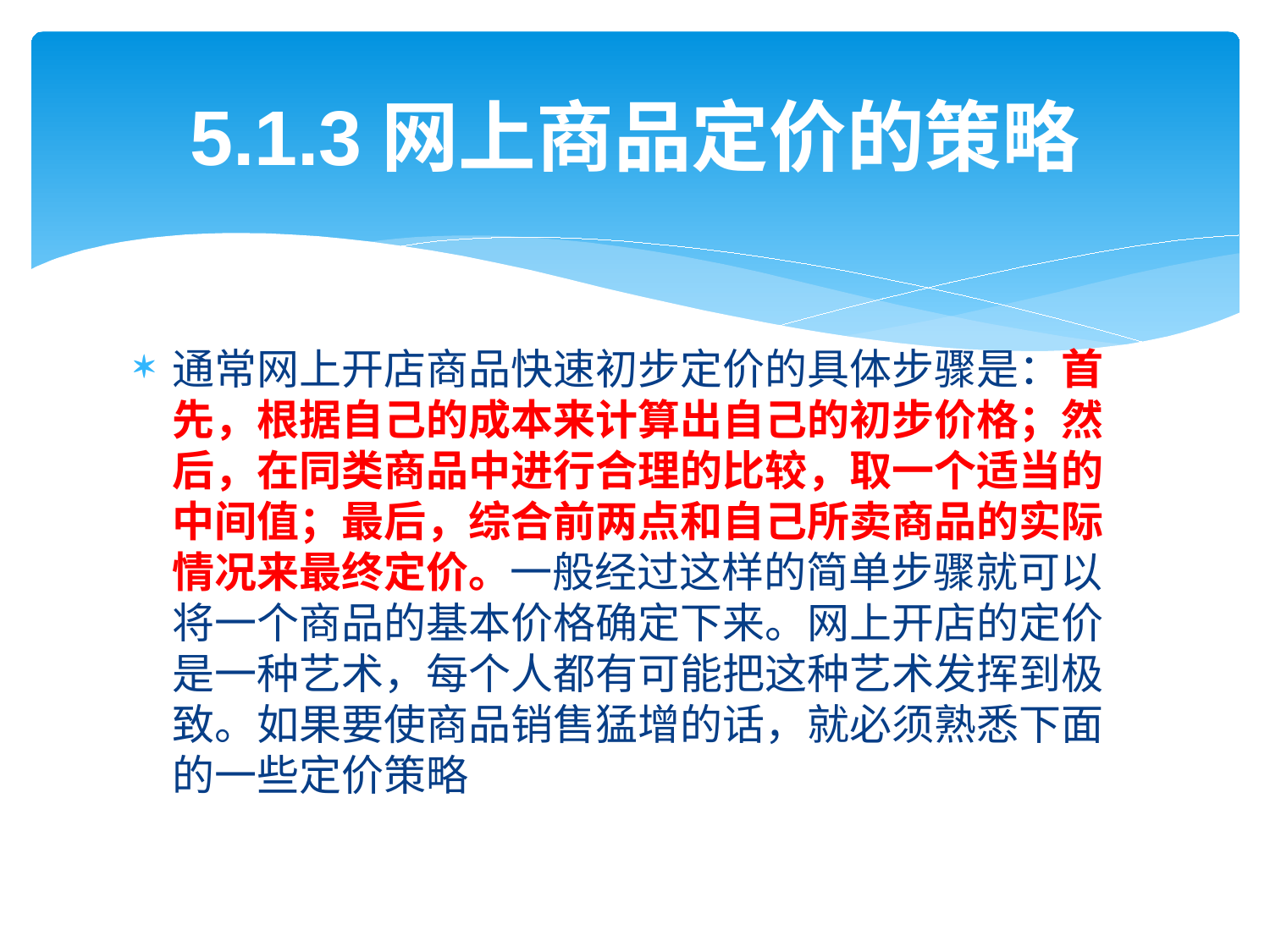

# 5.1.3网上商品定价的策略
通常网上开店商品快速初步定价的具体步骤是：首先，根据自己的成本来计算出自己的初步价格；然后，在同类商品中进行合理的比较，取一个适当的中间值；最后，综合前两点和自己所卖商品的实际情况来最终定价。一般经过这样的简单步骤就可以将一个商品的基本价格确定下来。网上开店的定价是一种艺术，每个人都有可能把这种艺术发挥到极致。如果要使商品销售猛增的话，就必须熟悉下面的一些定价策略